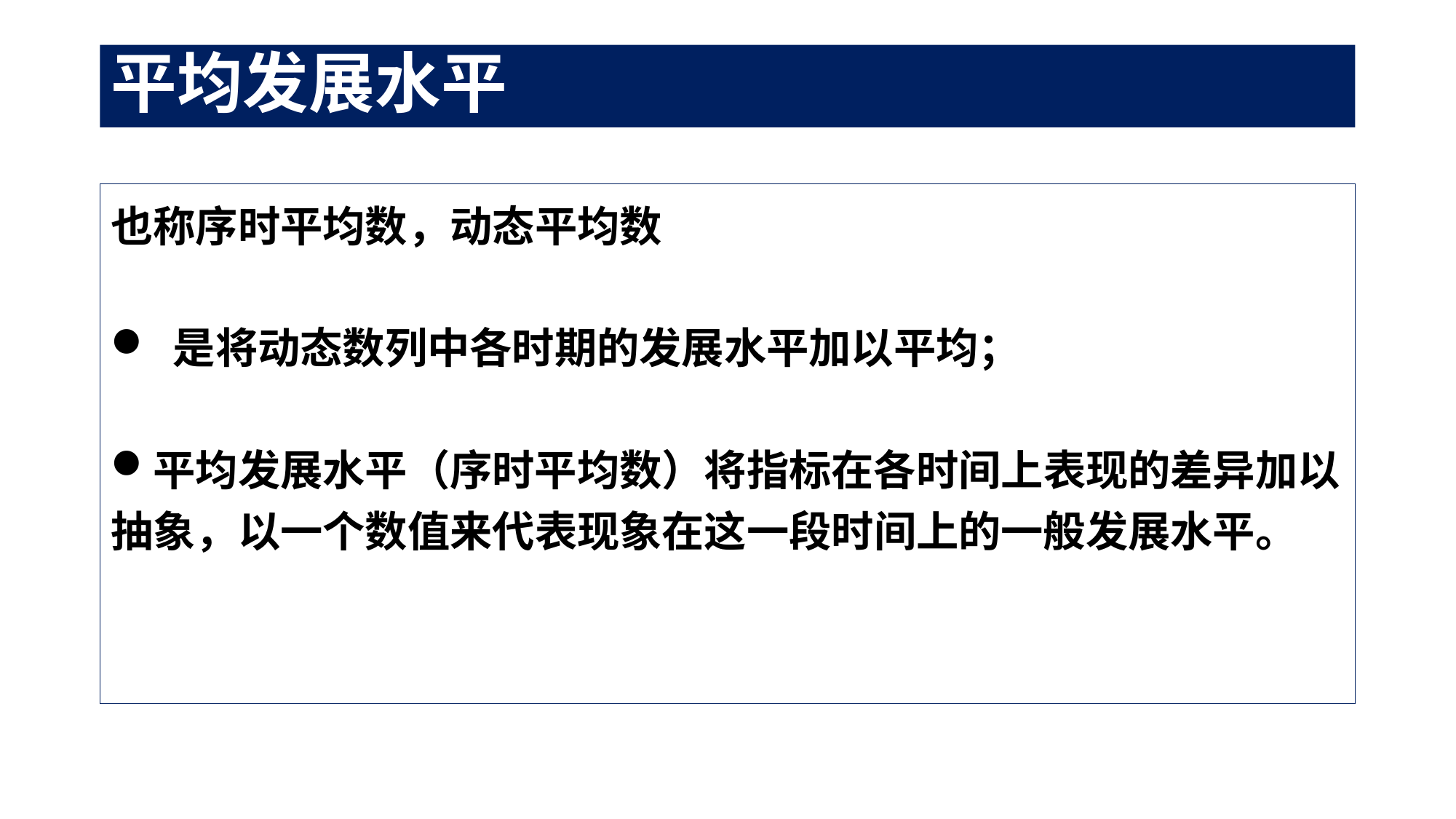

# 平均发展水平
也称序时平均数，动态平均数

 是将动态数列中各时期的发展水平加以平均；

平均发展水平（序时平均数）将指标在各时间上表现的差异加以抽象，以一个数值来代表现象在这一段时间上的一般发展水平。